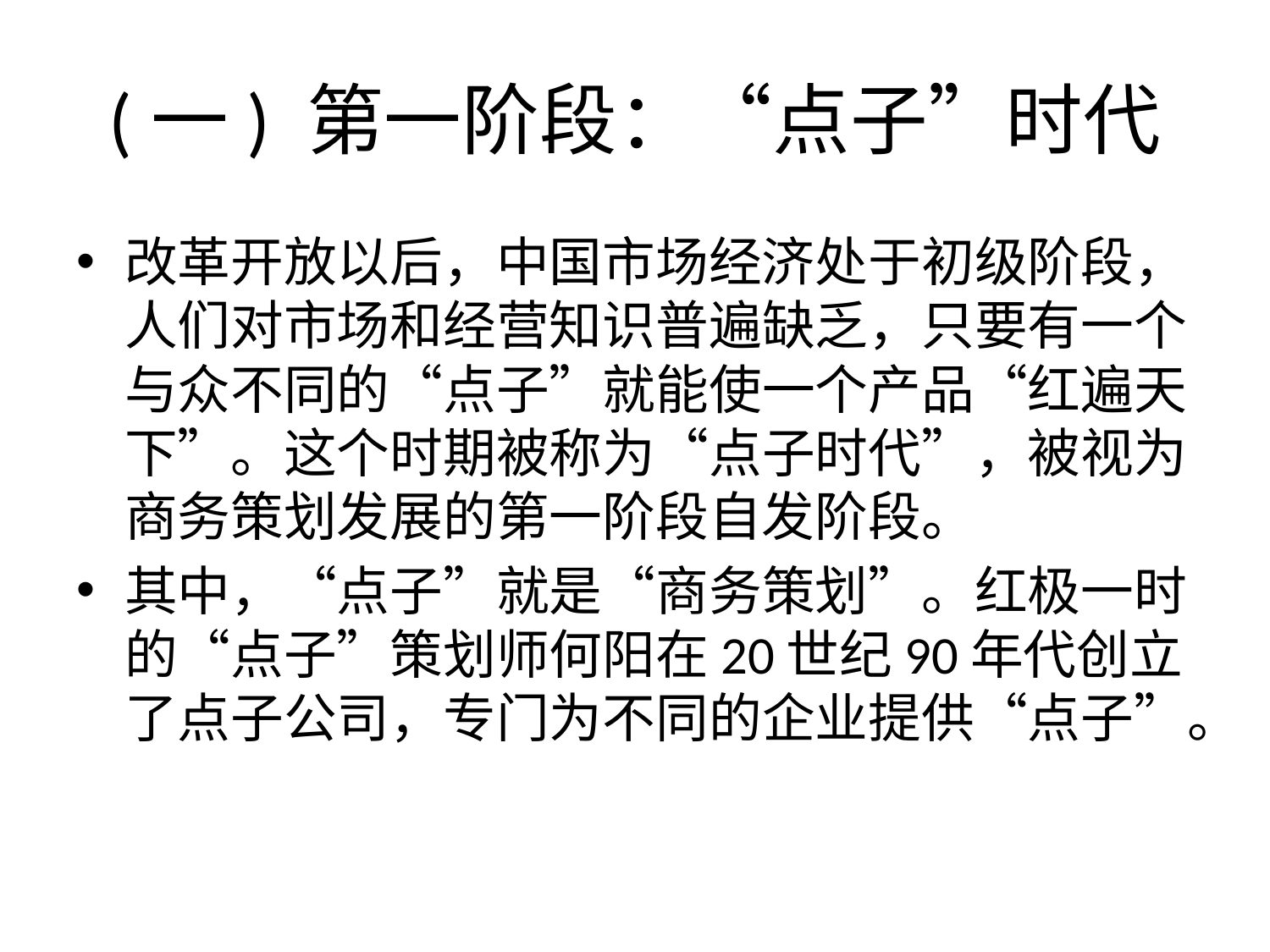

# (一) 第一阶段：“点子”时代
改革开放以后，中国市场经济处于初级阶段，人们对市场和经营知识普遍缺乏，只要有一个与众不同的“点子”就能使一个产品“红遍天下”。这个时期被称为“点子时代”，被视为商务策划发展的第一阶段自发阶段。
其中，“点子”就是“商务策划”。红极一时的“点子”策划师何阳在20世纪90年代创立了点子公司，专门为不同的企业提供“点子”。